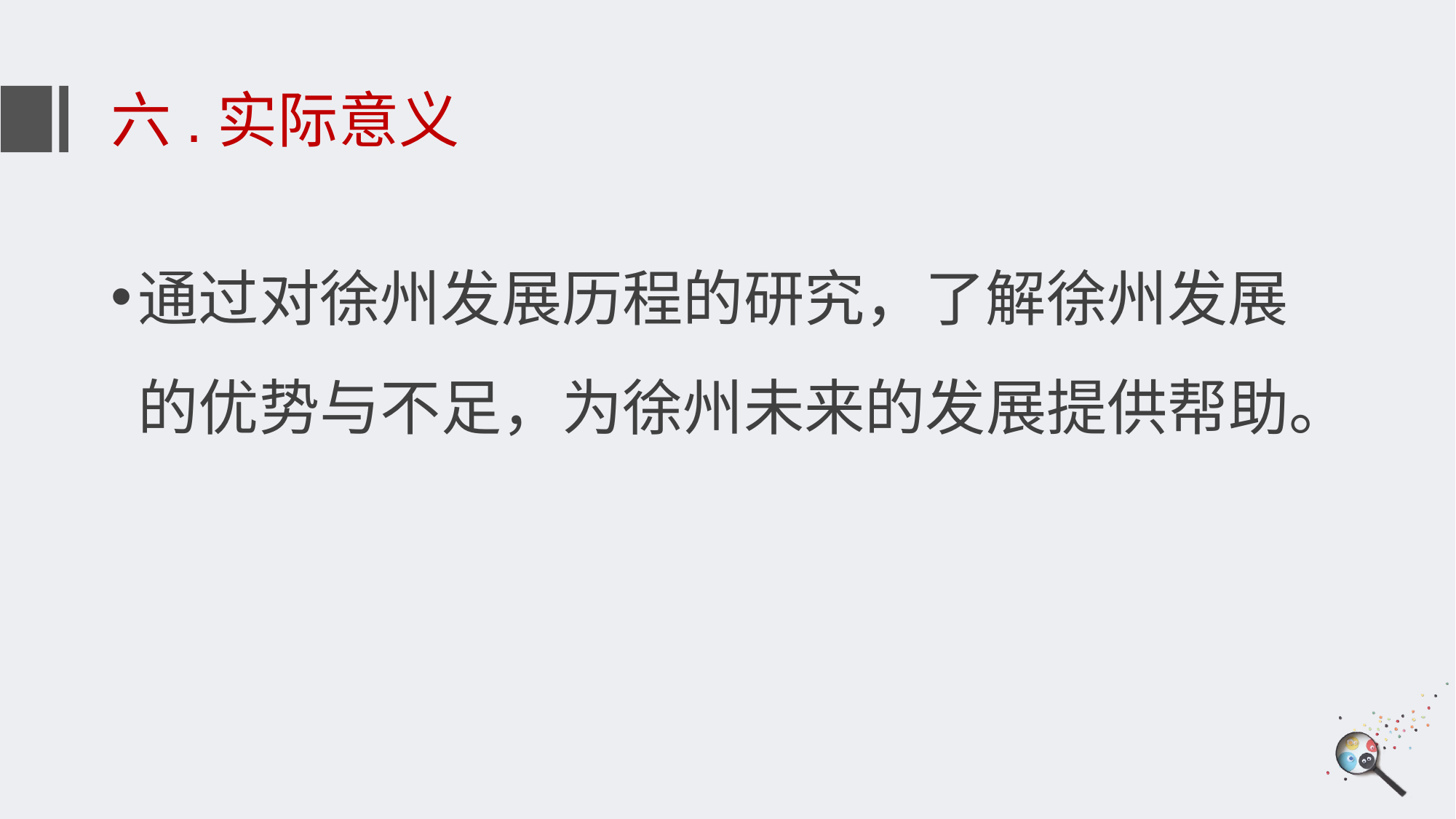

# 六.实际意义
通过对徐州发展历程的研究，了解徐州发展的优势与不足，为徐州未来的发展提供帮助。